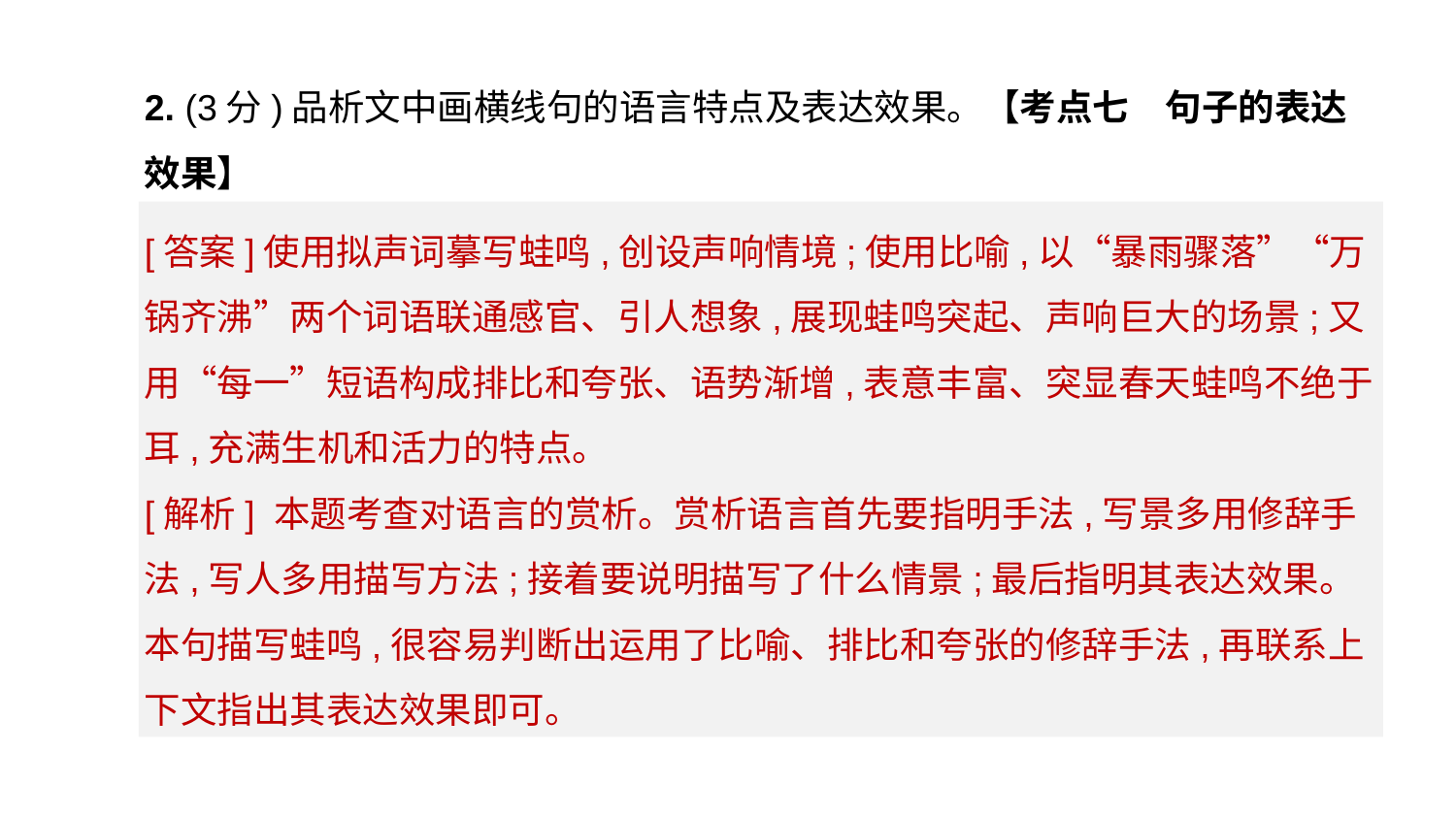

2. (3分)品析文中画横线句的语言特点及表达效果。【考点七　句子的表达效果】
[答案]使用拟声词摹写蛙鸣,创设声响情境;使用比喻,以“暴雨骤落”“万锅齐沸”两个词语联通感官、引人想象,展现蛙鸣突起、声响巨大的场景;又用“每一”短语构成排比和夸张、语势渐增,表意丰富、突显春天蛙鸣不绝于耳,充满生机和活力的特点。
[解析] 本题考查对语言的赏析。赏析语言首先要指明手法,写景多用修辞手法,写人多用描写方法;接着要说明描写了什么情景;最后指明其表达效果。本句描写蛙鸣,很容易判断出运用了比喻、排比和夸张的修辞手法,再联系上下文指出其表达效果即可。